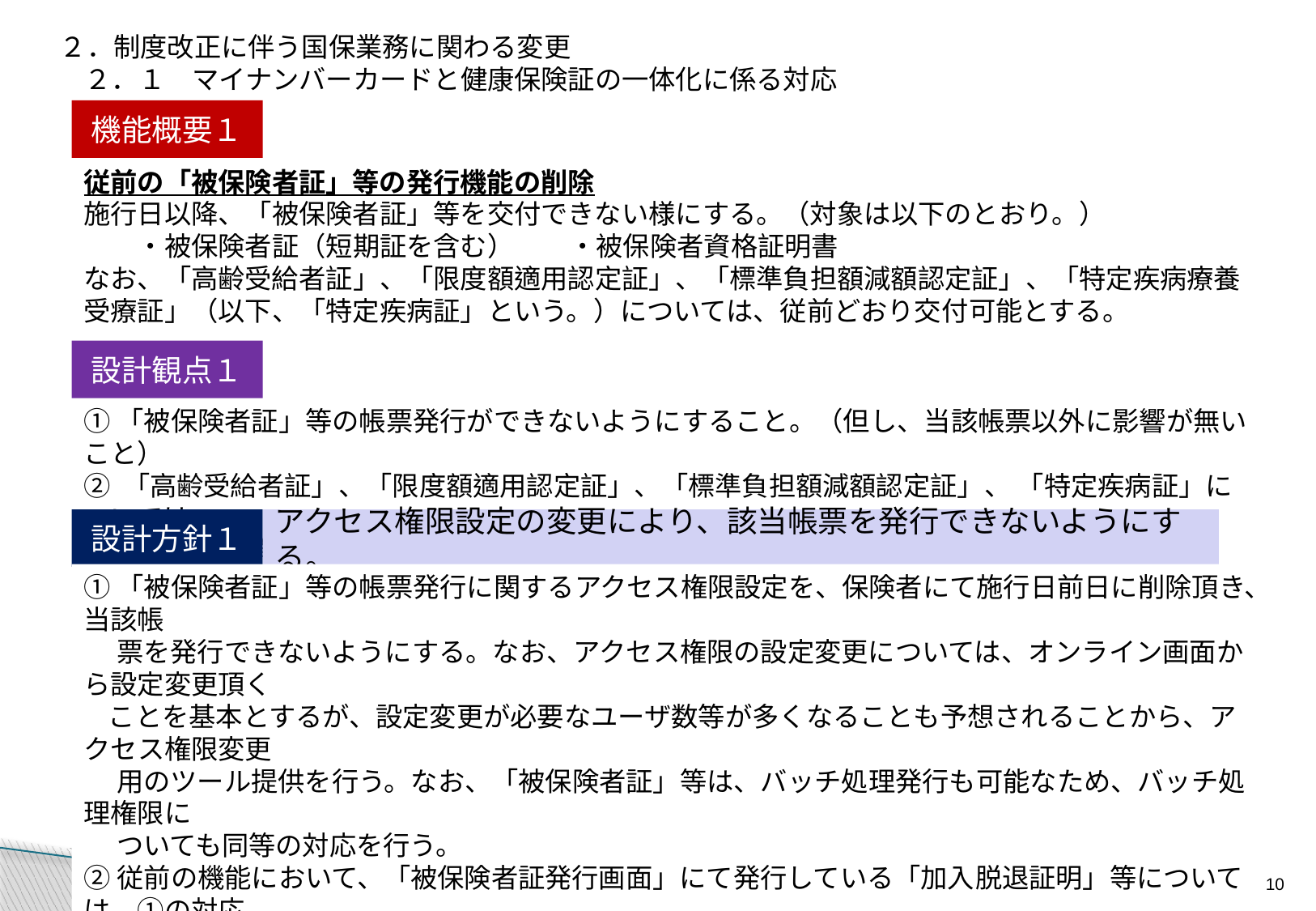

２．制度改正に伴う国保業務に関わる変更
２．１　マイナンバーカードと健康保険証の一体化に係る対応
機能概要１
従前の「被保険者証」等の発行機能の削除
施行日以降、「被保険者証」等を交付できない様にする。（対象は以下のとおり。）
　　・被保険者証（短期証を含む）	・被保険者資格証明書
なお、「高齢受給者証」、「限度額適用認定証」、「標準負担額減額認定証」、「特定疾病療養受療証」（以下、「特定疾病証」という。）については、従前どおり交付可能とする。
設計観点１
①「被保険者証」等の帳票発行ができないようにすること。（但し、当該帳票以外に影響が無いこと）
② 「高齢受給者証」、「限度額適用認定証」、「標準負担額減額認定証」、 「特定疾病証」については、
 　帳票発行可能なこと。
アクセス権限設定の変更により、該当帳票を発行できないようにする。
設計方針１
①「被保険者証」等の帳票発行に関するアクセス権限設定を、保険者にて施行日前日に削除頂き、当該帳
　 票を発行できないようにする。なお、アクセス権限の設定変更については、オンライン画面から設定変更頂く
   ことを基本とするが、設定変更が必要なユーザ数等が多くなることも予想されることから、アクセス権限変更
　 用のツール提供を行う。なお、「被保険者証」等は、バッチ処理発行も可能なため、バッチ処理権限に
　 ついても同等の対応を行う。
②従前の機能において、「被保険者証発行画面」にて発行している「加入脱退証明」等については、①の対応
　 を行うと発行できなくなる。これら帳票は標準仕様書に記載されており、引き続き発行可能とするため、新規
   発行画面を用意する。
10